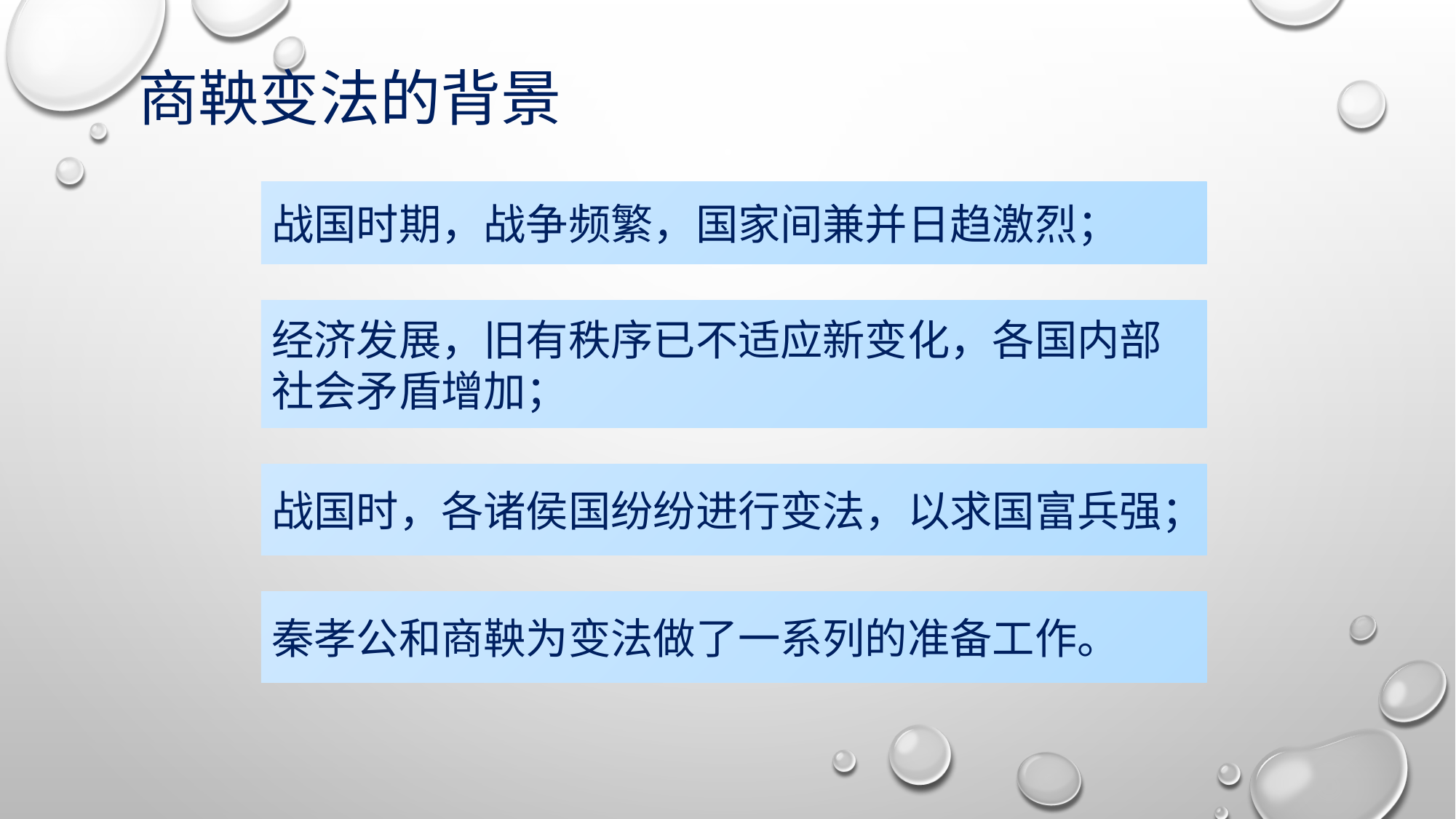

商鞅变法的背景
战国时期，战争频繁，国家间兼并日趋激烈；
经济发展，旧有秩序已不适应新变化，各国内部社会矛盾增加；
战国时，各诸侯国纷纷进行变法，以求国富兵强；
秦孝公和商鞅为变法做了一系列的准备工作。